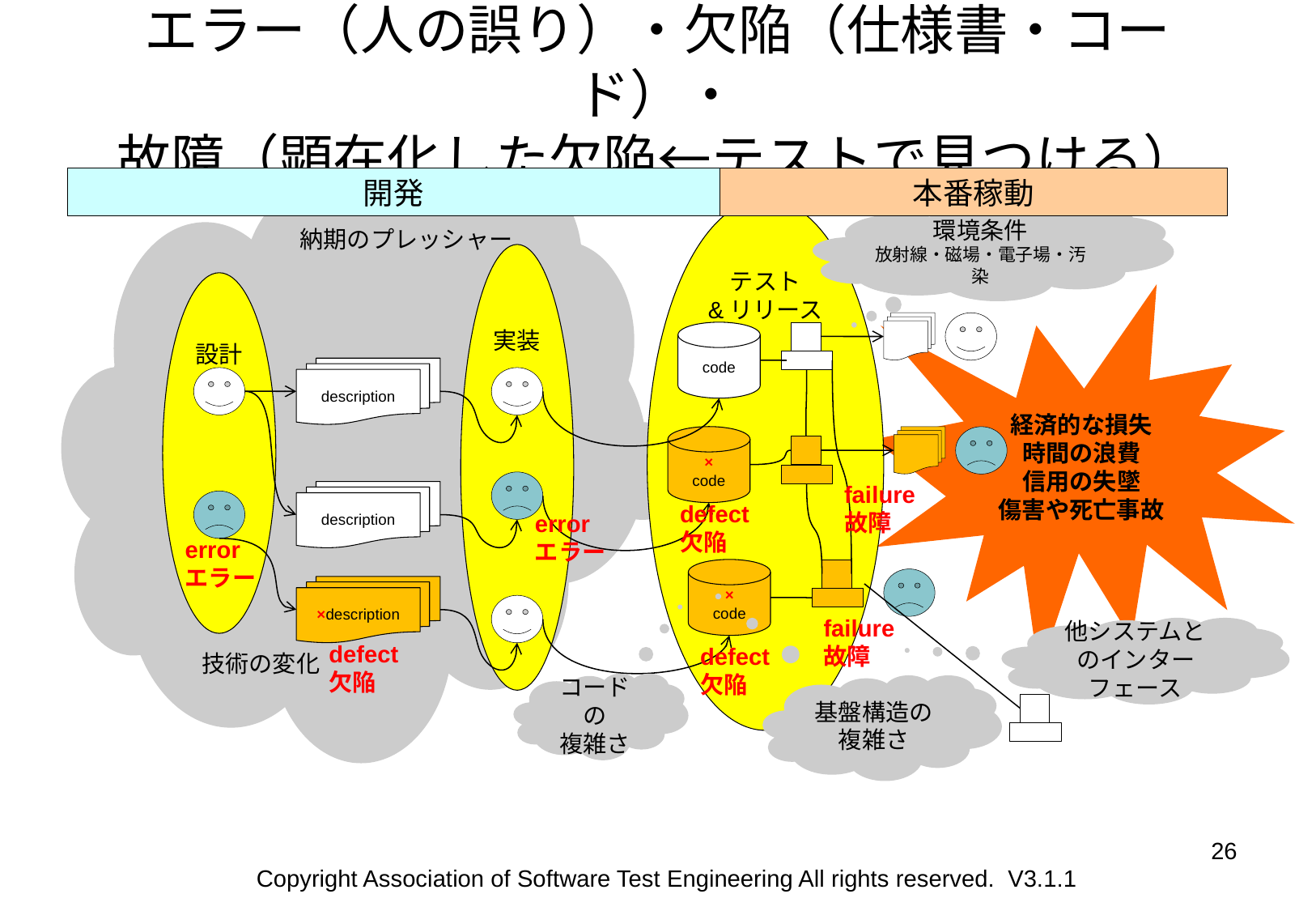

# エラー（人の誤り）・欠陥（仕様書・コード）・ 故障（顕在化した欠陥←テストで見つける）
納期のプレッシャー

　　技術の変化
開発
本番稼動
テスト
&リリース

環境条件
放射線・磁場・電子場・汚染
実装

設計

経済的な損失
時間の浪費
信用の失墜
傷害や死亡事故

code

description

×
code

failure
故障
description

defect
欠陥
error
エラー
error
エラー
×
code

×description

failure
故障
他システムとのインターフェース
defect
欠陥
defect
欠陥
コードの
複雑さ
基盤構造の
複雑さ

26
Copyright Association of Software Test Engineering All rights reserved.  V3.1.1